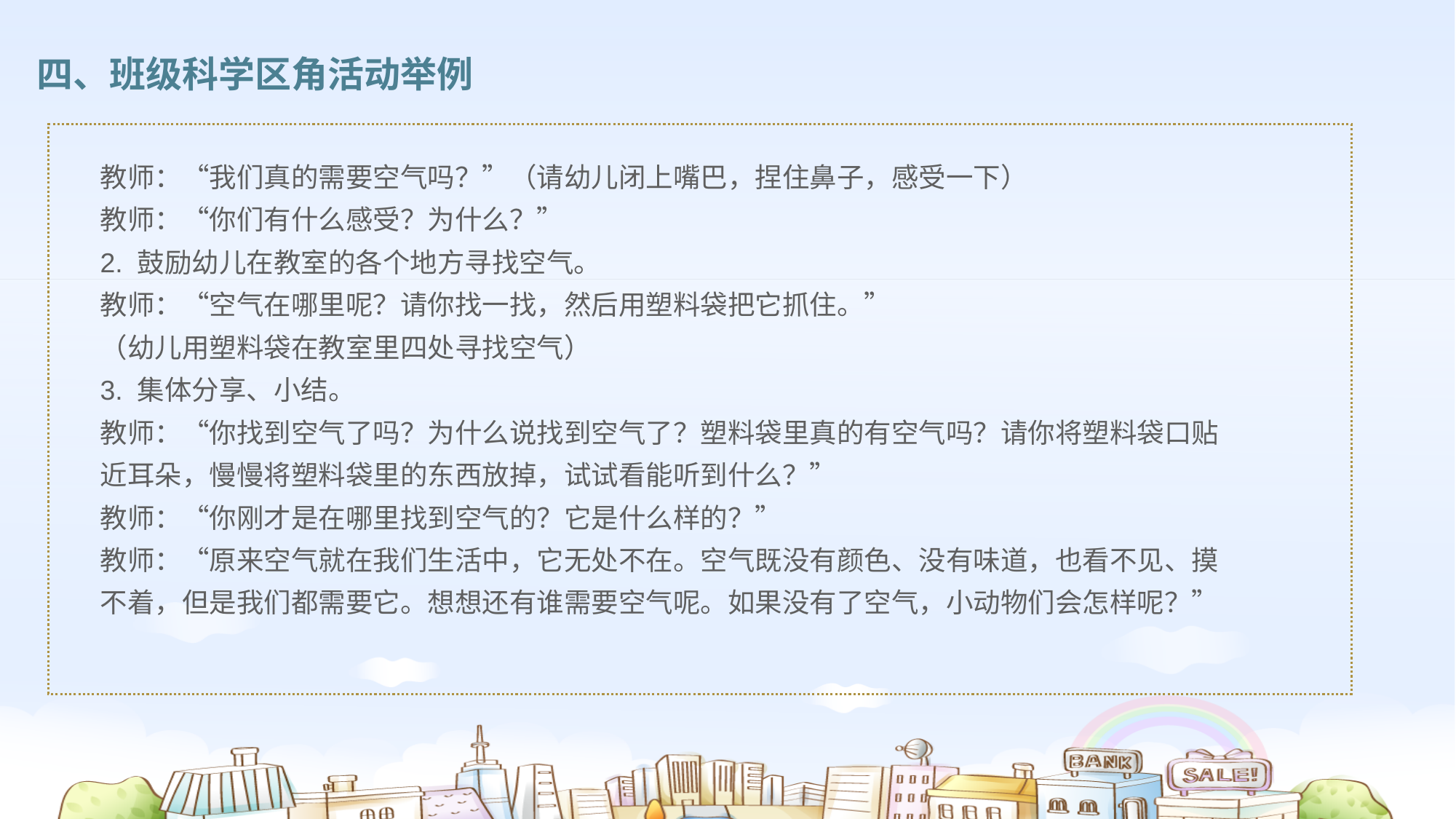

四、班级科学区角活动举例

教师：“我们真的需要空气吗？”（请幼儿闭上嘴巴，捏住鼻子，感受一下）
教师：“你们有什么感受？为什么？”
2. 鼓励幼儿在教室的各个地方寻找空气。
教师：“空气在哪里呢？请你找一找，然后用塑料袋把它抓住。”
（幼儿用塑料袋在教室里四处寻找空气）
3. 集体分享、小结。
教师：“你找到空气了吗？为什么说找到空气了？塑料袋里真的有空气吗？请你将塑料袋口贴近耳朵，慢慢将塑料袋里的东西放掉，试试看能听到什么？”
教师：“你刚才是在哪里找到空气的？它是什么样的？”
教师：“原来空气就在我们生活中，它无处不在。空气既没有颜色、没有味道，也看不见、摸不着，但是我们都需要它。想想还有谁需要空气呢。如果没有了空气，小动物们会怎样呢？”